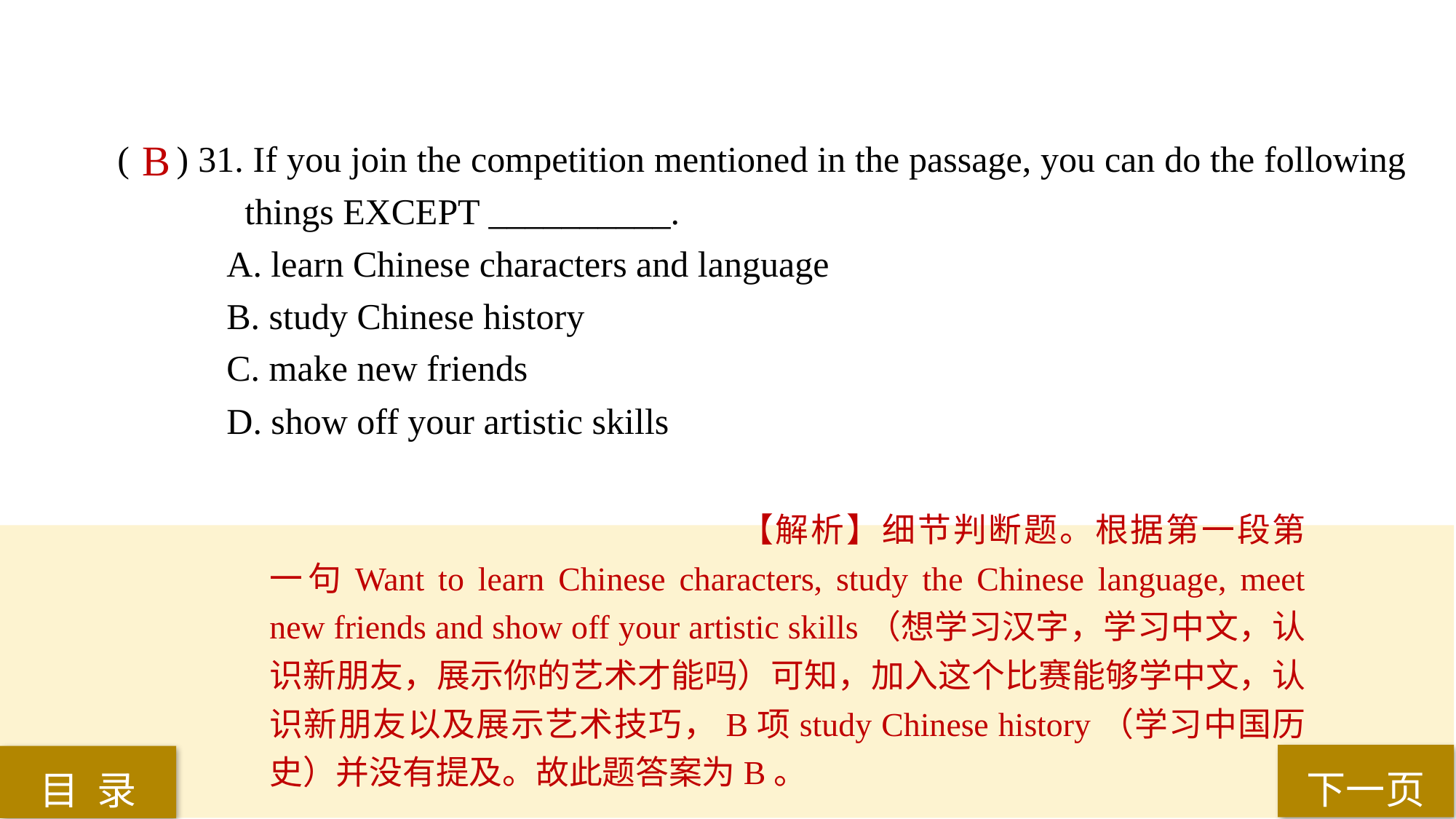

(     ) 31. If you join the competition mentioned in the passage, you can do the following
  things EXCEPT __________.
A. learn Chinese characters and language
B. study Chinese history
C. make new friends
D. show off your artistic skills
B
【解析】细节判断题。根据第一段第一句Want to learn Chinese characters, study the Chinese language, meet new friends and show off your artistic skills（想学习汉字，学习中文，认识新朋友，展示你的艺术才能吗）可知，加入这个比赛能够学中文，认识新朋友以及展示艺术技巧，B项study Chinese history（学习中国历史）并没有提及。故此题答案为B。